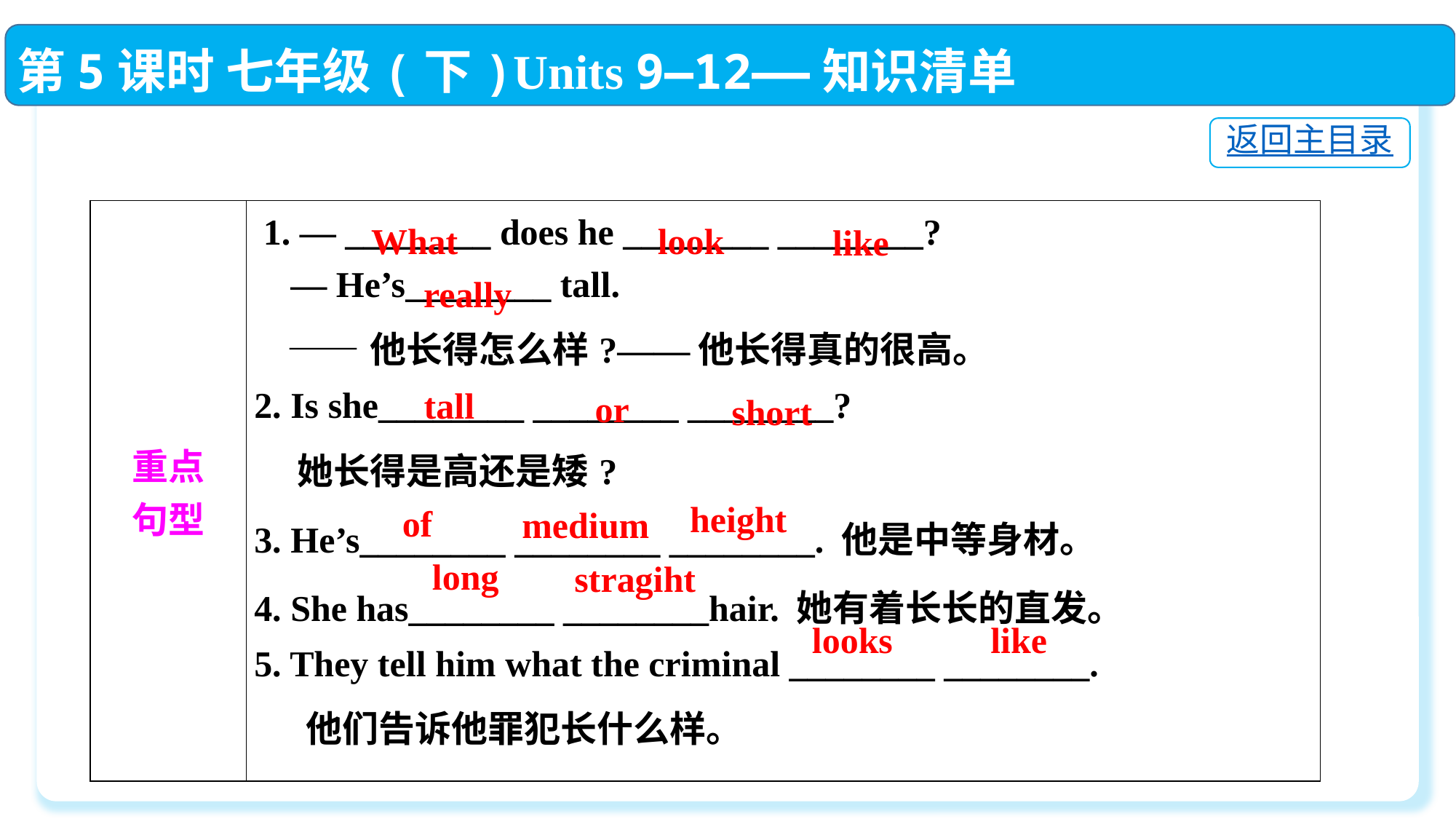

第5课时 七年级(下)Units 9—12——知识清单

返回主目录
| 重点 句型 | 1. — \_\_\_\_\_\_\_\_ does he \_\_\_\_\_\_\_\_ \_\_\_\_\_\_\_\_?  — He’s\_\_\_\_\_\_\_\_ tall.  ——他长得怎么样?——他长得真的很高。 2. Is she\_\_\_\_\_\_\_\_ \_\_\_\_\_\_\_\_ \_\_\_\_\_\_\_\_?  她长得是高还是矮? 3. He’s\_\_\_\_\_\_\_\_ \_\_\_\_\_\_\_\_ \_\_\_\_\_\_\_\_. 他是中等身材。 4. She has\_\_\_\_\_\_\_\_ \_\_\_\_\_\_\_\_hair. 她有着长长的直发。 5. They tell him what the criminal \_\_\_\_\_\_\_\_ \_\_\_\_\_\_\_\_.  他们告诉他罪犯长什么样。 |
| --- | --- |
What
look
like
really
tall
or
short
height
of
medium
long
stragiht
looks
like